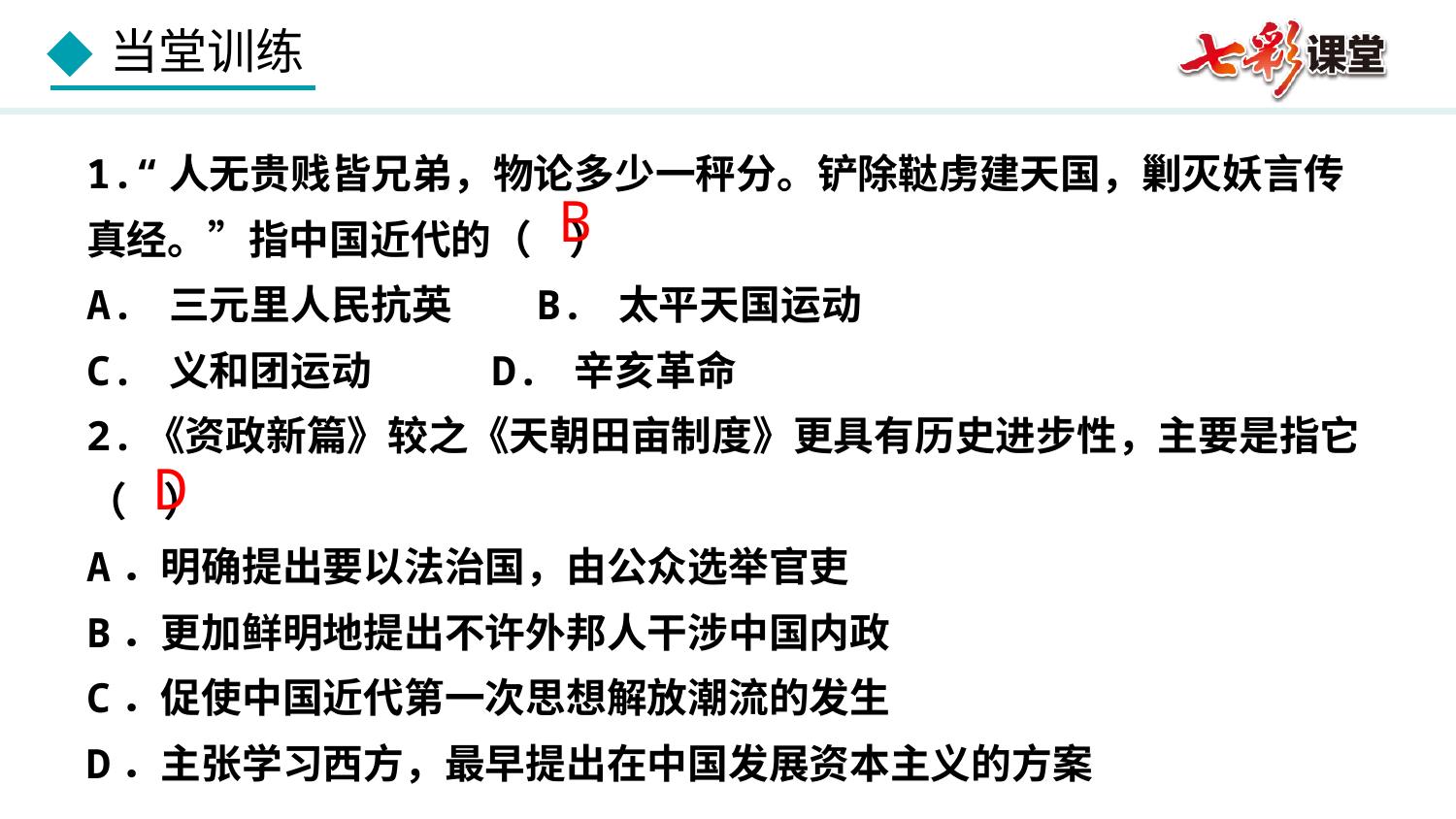

1.“人无贵贱皆兄弟，物论多少一秤分。铲除鞑虏建天国，剿灭妖言传真经。”指中国近代的（    ）
A. 三元里人民抗英        B. 太平天国运动
C. 义和团运动            D. 辛亥革命
2.《资政新篇》较之《天朝田亩制度》更具有历史进步性，主要是指它 （    ）
A．明确提出要以法治国，由公众选举官吏
B．更加鲜明地提出不许外邦人干涉中国内政
C．促使中国近代第一次思想解放潮流的发生
D．主张学习西方，最早提出在中国发展资本主义的方案
B
D